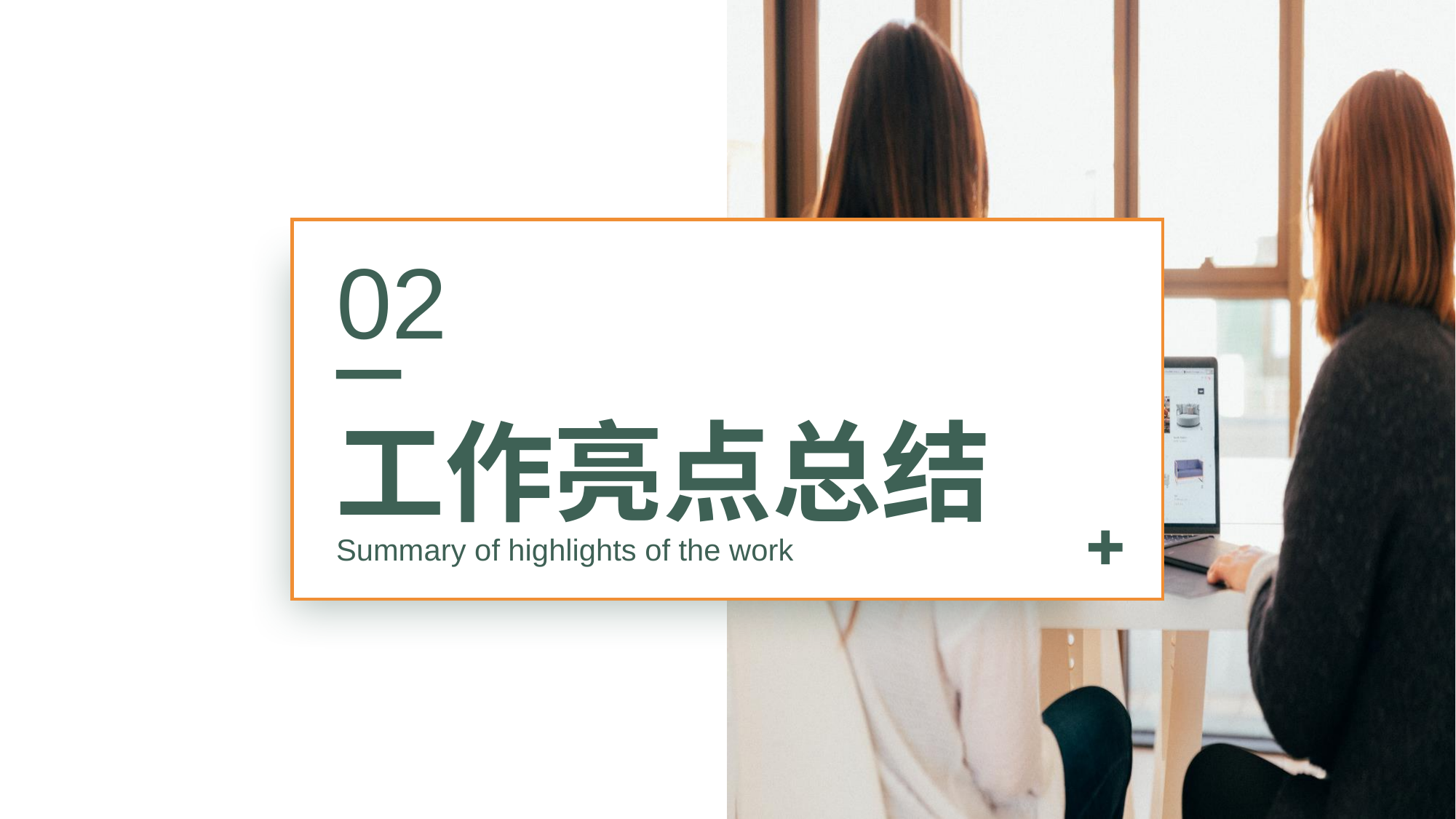

02

工作亮点总结
Summary of highlights of the work